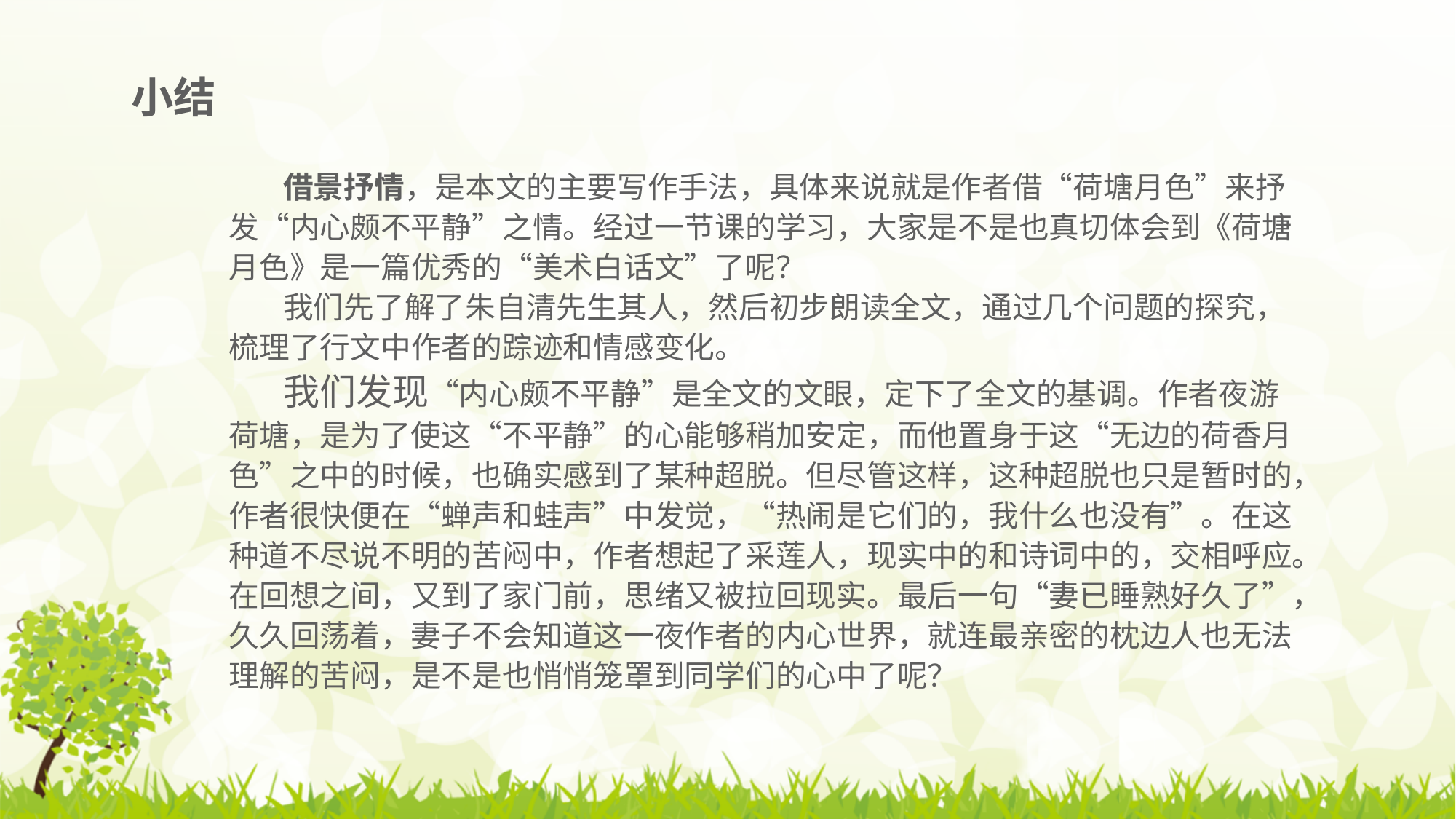

小结
       借景抒情，是本文的主要写作手法，具体来说就是作者借“荷塘月色”来抒发“内心颇不平静”之情。经过一节课的学习，大家是不是也真切体会到《荷塘月色》是一篇优秀的“美术白话文”了呢？
       我们先了解了朱自清先生其人，然后初步朗读全文，通过几个问题的探究，梳理了行文中作者的踪迹和情感变化。
       我们发现“内心颇不平静”是全文的文眼，定下了全文的基调。作者夜游荷塘，是为了使这“不平静”的心能够稍加安定，而他置身于这“无边的荷香月色”之中的时候，也确实感到了某种超脱。但尽管这样，这种超脱也只是暂时的，作者很快便在“蝉声和蛙声”中发觉，“热闹是它们的，我什么也没有”。在这种道不尽说不明的苦闷中，作者想起了采莲人，现实中的和诗词中的，交相呼应。在回想之间，又到了家门前，思绪又被拉回现实。最后一句“妻已睡熟好久了”，久久回荡着，妻子不会知道这一夜作者的内心世界，就连最亲密的枕边人也无法理解的苦闷，是不是也悄悄笼罩到同学们的心中了呢？